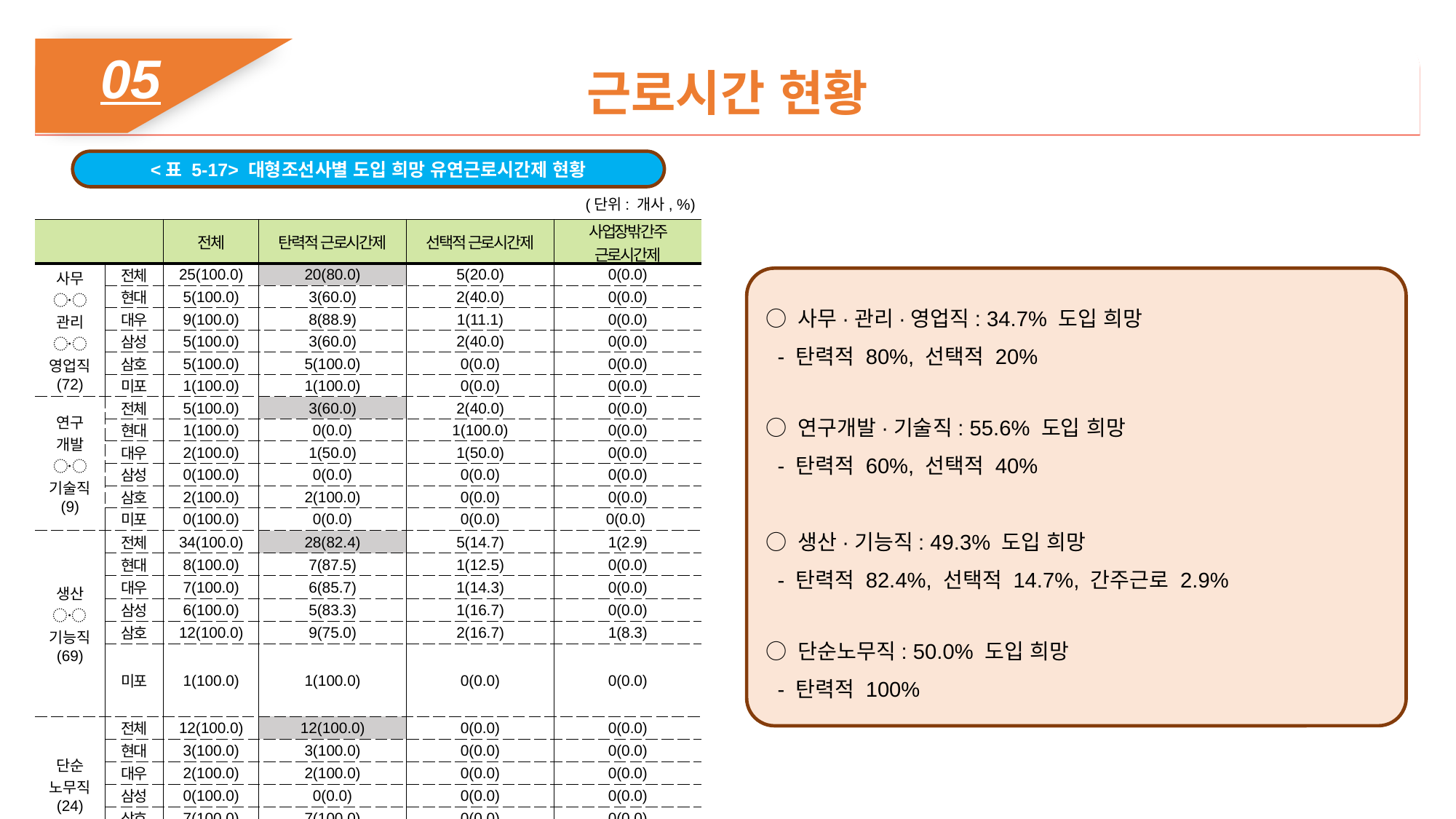

05
근로시간 현황
<표 5-17> 대형조선사별 도입 희망 유연근로시간제 현황
(단위: 개사, %)
|  |  | 전체 | 탄력적 근로시간제 | 선택적 근로시간제 | 사업장밖간주 근로시간제 |
| --- | --- | --- | --- | --- | --- |
| 사무 〮 관리 〮 영업직 (72) | 전체 | 25(100.0) | 20(80.0) | 5(20.0) | 0(0.0) |
|  | 현대 | 5(100.0) | 3(60.0) | 2(40.0) | 0(0.0) |
|  | 대우 | 9(100.0) | 8(88.9) | 1(11.1) | 0(0.0) |
|  | 삼성 | 5(100.0) | 3(60.0) | 2(40.0) | 0(0.0) |
|  | 삼호 | 5(100.0) | 5(100.0) | 0(0.0) | 0(0.0) |
|  | 미포 | 1(100.0) | 1(100.0) | 0(0.0) | 0(0.0) |
| 연구 개발 〮 기술직 (9) | 전체 | 5(100.0) | 3(60.0) | 2(40.0) | 0(0.0) |
|  | 현대 | 1(100.0) | 0(0.0) | 1(100.0) | 0(0.0) |
|  | 대우 | 2(100.0) | 1(50.0) | 1(50.0) | 0(0.0) |
|  | 삼성 | 0(100.0) | 0(0.0) | 0(0.0) | 0(0.0) |
|  | 삼호 | 2(100.0) | 2(100.0) | 0(0.0) | 0(0.0) |
|  | 미포 | 0(100.0) | 0(0.0) | 0(0.0) | 0(0.0) |
○ 사무·관리·영업직: 34.7% 도입 희망
  - 탄력적 80%, 선택적 20%

○ 연구개발·기술직: 55.6% 도입 희망
  - 탄력적 60%, 선택적 40%

○ 생산·기능직: 49.3% 도입 희망
  - 탄력적 82.4%, 선택적 14.7%, 간주근로 2.9%

○ 단순노무직: 50.0% 도입 희망
  - 탄력적 100%
| 생산 〮 기능직 (69) | 전체 | 34(100.0) | 28(82.4) | 5(14.7) | 1(2.9) |
| --- | --- | --- | --- | --- | --- |
|  | 현대 | 8(100.0) | 7(87.5) | 1(12.5) | 0(0.0) |
|  | 대우 | 7(100.0) | 6(85.7) | 1(14.3) | 0(0.0) |
|  | 삼성 | 6(100.0) | 5(83.3) | 1(16.7) | 0(0.0) |
|  | 삼호 | 12(100.0) | 9(75.0) | 2(16.7) | 1(8.3) |
|  | 미포 | 1(100.0) | 1(100.0) | 0(0.0) | 0(0.0) |
| 단순 노무직 (24) | 전체 | 12(100.0) | 12(100.0) | 0(0.0) | 0(0.0) |
|  | 현대 | 3(100.0) | 3(100.0) | 0(0.0) | 0(0.0) |
|  | 대우 | 2(100.0) | 2(100.0) | 0(0.0) | 0(0.0) |
|  | 삼성 | 0(100.0) | 0(0.0) | 0(0.0) | 0(0.0) |
|  | 삼호 | 7(100.0) | 7(100.0) | 0(0.0) | 0(0.0) |
|  | 미포 | 0(100.0) | 0(0.0) | 0(0.0) | 0(0.0) |